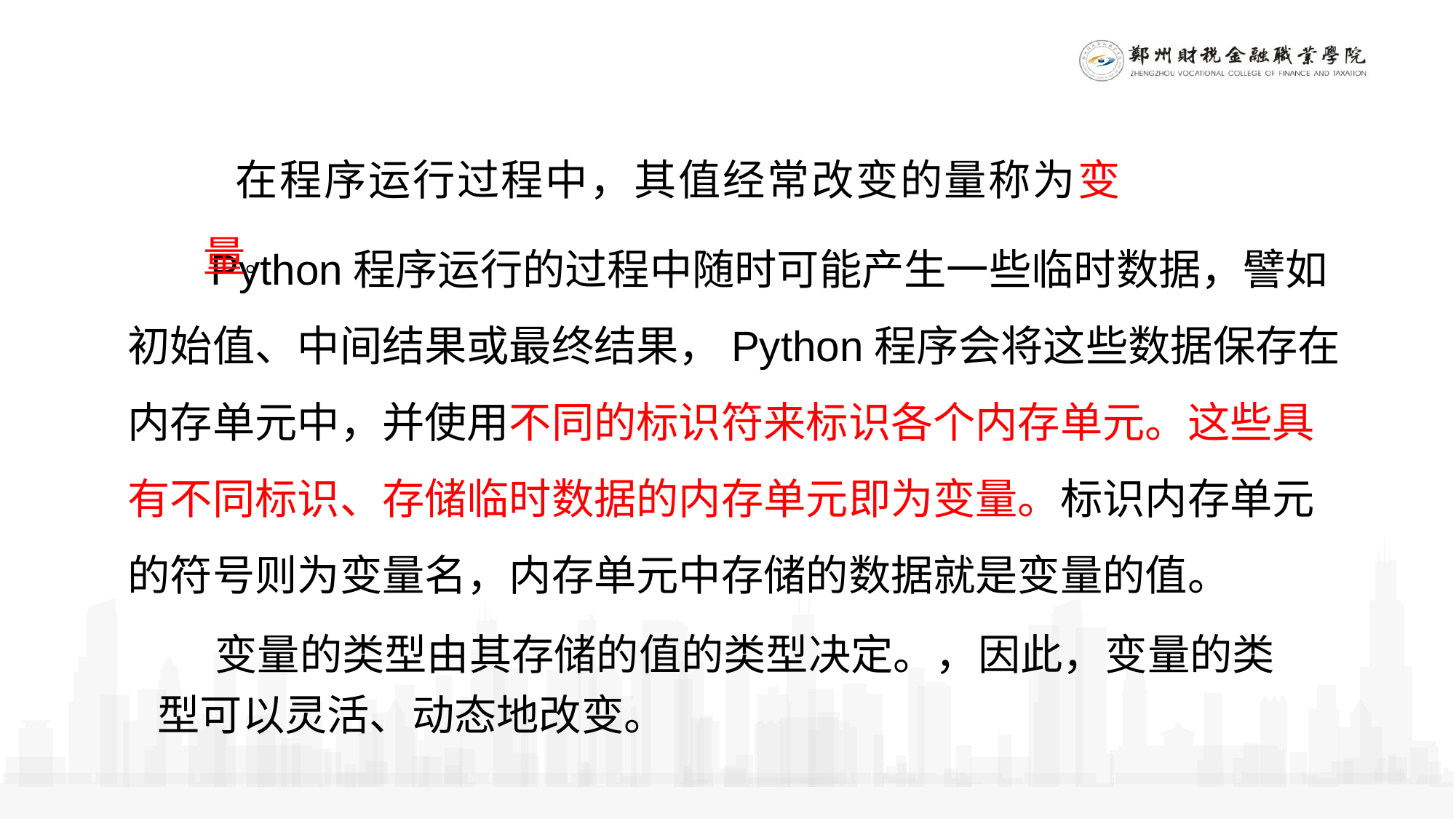

在程序运行过程中，其值经常改变的量称为变量。
       Python程序运行的过程中随时可能产生一些临时数据，譬如初始值、中间结果或最终结果，Python程序会将这些数据保存在内存单元中，并使用不同的标识符来标识各个内存单元。这些具有不同标识、存储临时数据的内存单元即为变量。标识内存单元的符号则为变量名，内存单元中存储的数据就是变量的值。

     变量的类型由其存储的值的类型决定。，因此，变量的类型可以灵活、动态地改变。